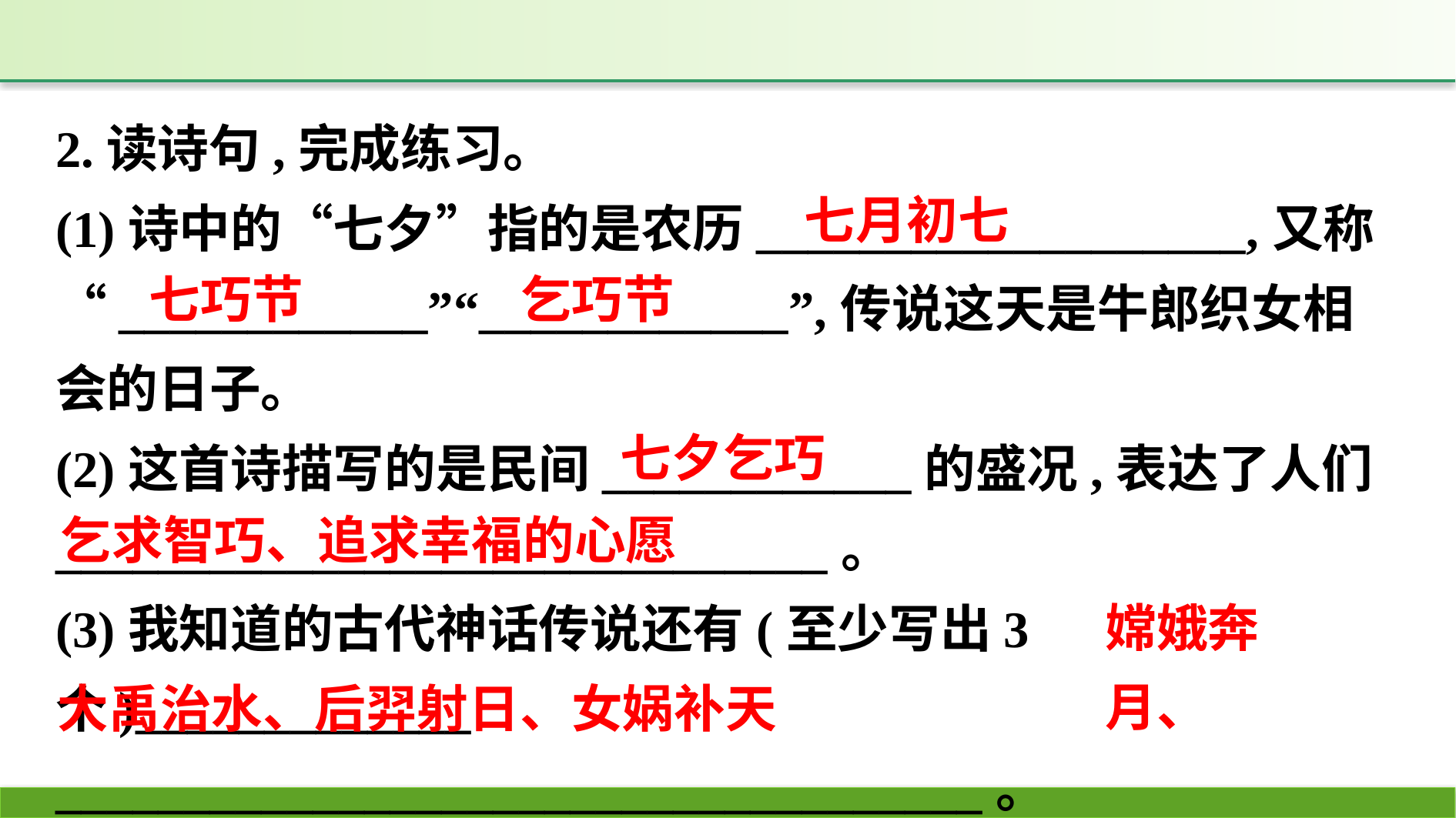

2.读诗句,完成练习。
(1)诗中的“七夕”指的是农历___________________,又称“____________”“____________”,传说这天是牛郎织女相会的日子。
(2)这首诗描写的是民间____________的盛况,表达了人们______________________________。
(3)我知道的古代神话传说还有(至少写出3个)_____________
____________________________________。
七月初七
七巧节
乞巧节
七夕乞巧
乞求智巧、追求幸福的心愿
嫦娥奔月、
大禹治水、后羿射日、女娲补天